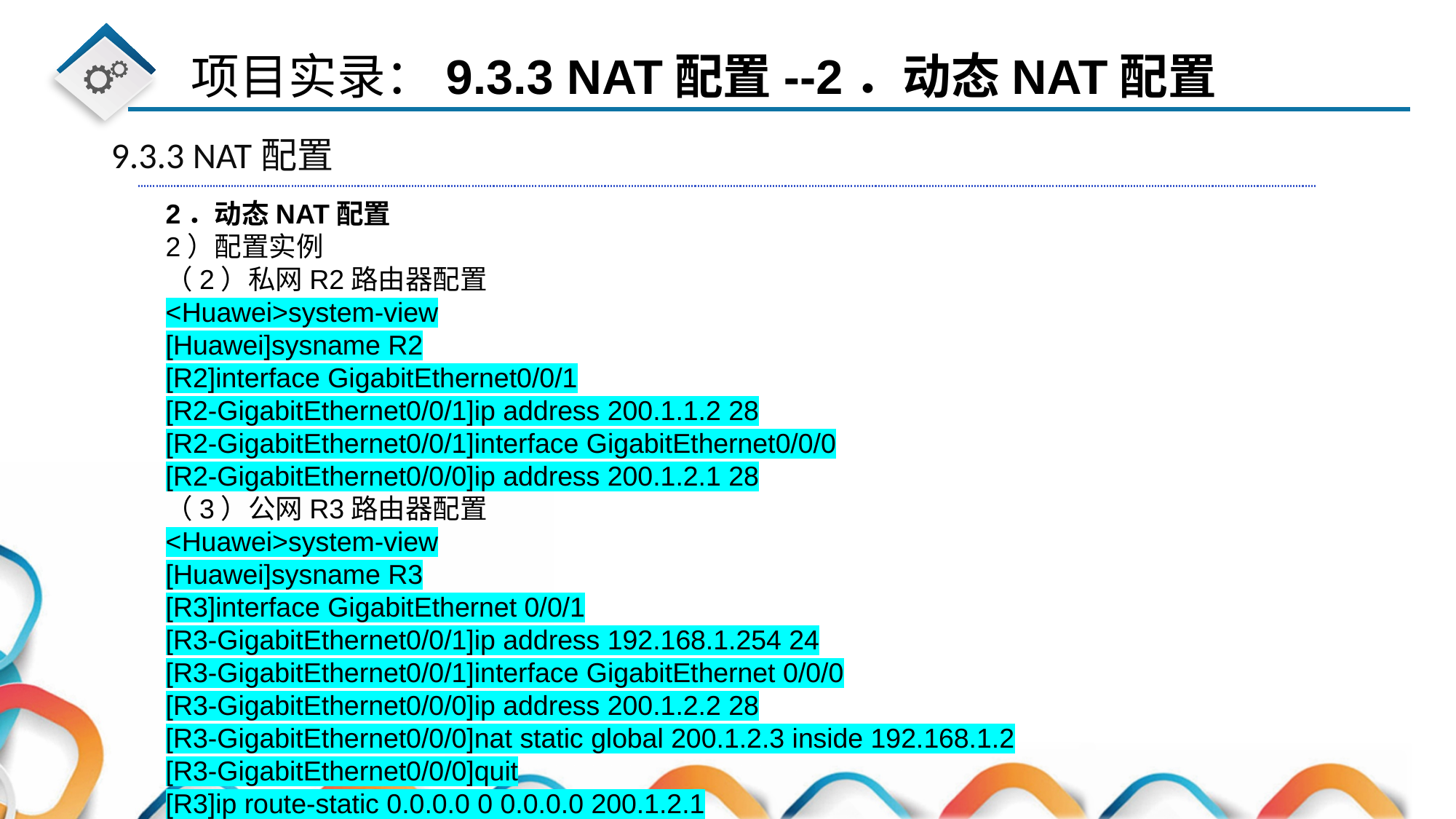

9.3.3 NAT配置

2．动态NAT配置
2）配置实例
（2）私网R2路由器配置
<Huawei>system-view
[Huawei]sysname R2
[R2]interface GigabitEthernet0/0/1
[R2-GigabitEthernet0/0/1]ip address 200.1.1.2 28
[R2-GigabitEthernet0/0/1]interface GigabitEthernet0/0/0
[R2-GigabitEthernet0/0/0]ip address 200.1.2.1 28
（3）公网R3路由器配置
<Huawei>system-view
[Huawei]sysname R3
[R3]interface GigabitEthernet 0/0/1
[R3-GigabitEthernet0/0/1]ip address 192.168.1.254 24
[R3-GigabitEthernet0/0/1]interface GigabitEthernet 0/0/0
[R3-GigabitEthernet0/0/0]ip address 200.1.2.2 28
[R3-GigabitEthernet0/0/0]nat static global 200.1.2.3 inside 192.168.1.2
[R3-GigabitEthernet0/0/0]quit
[R3]ip route-static 0.0.0.0 0 0.0.0.0 200.1.2.1